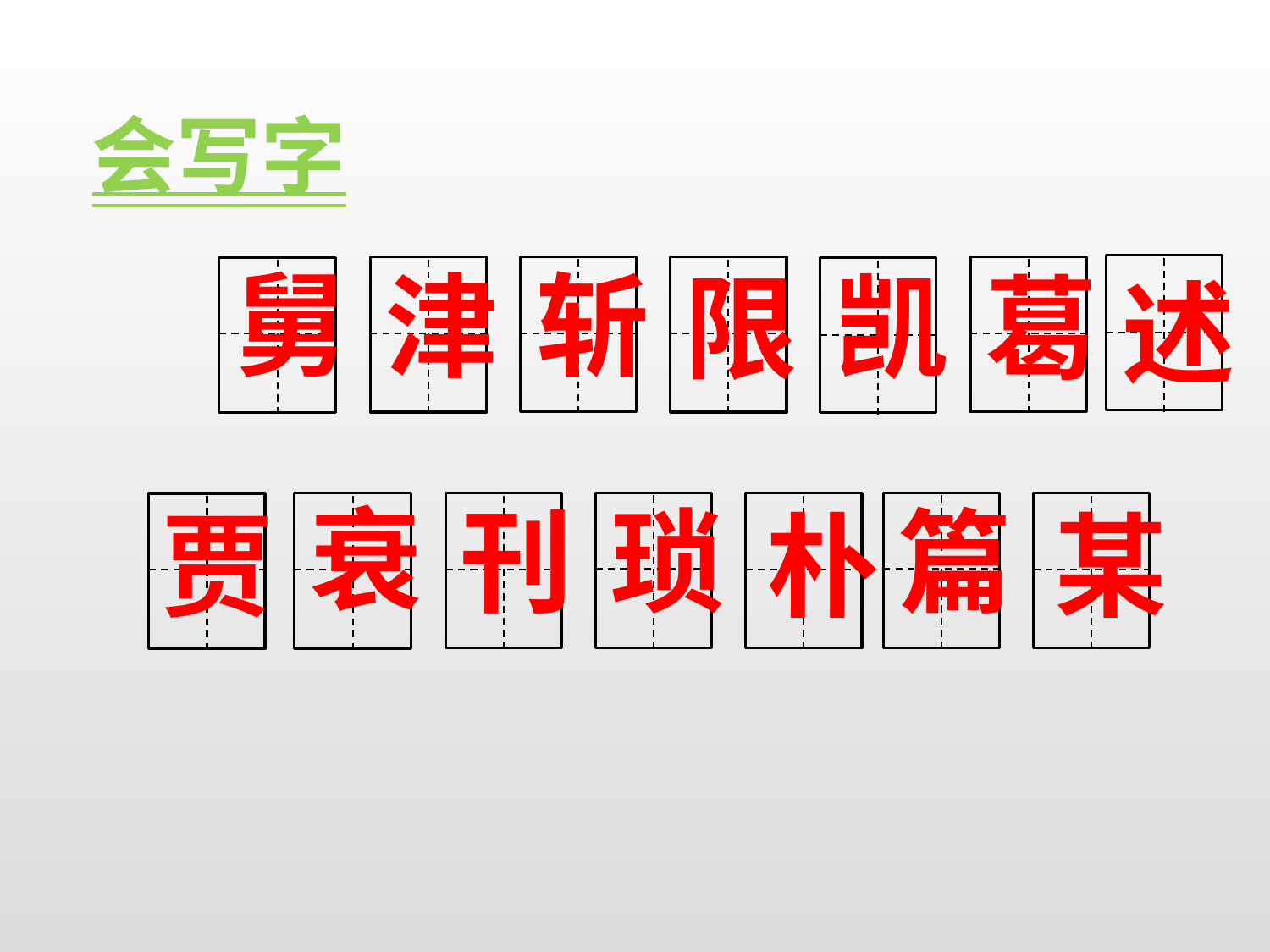

会写字
舅
斩
津
凯
葛
限

述

衰
琐
篇
刊
贾
朴
某